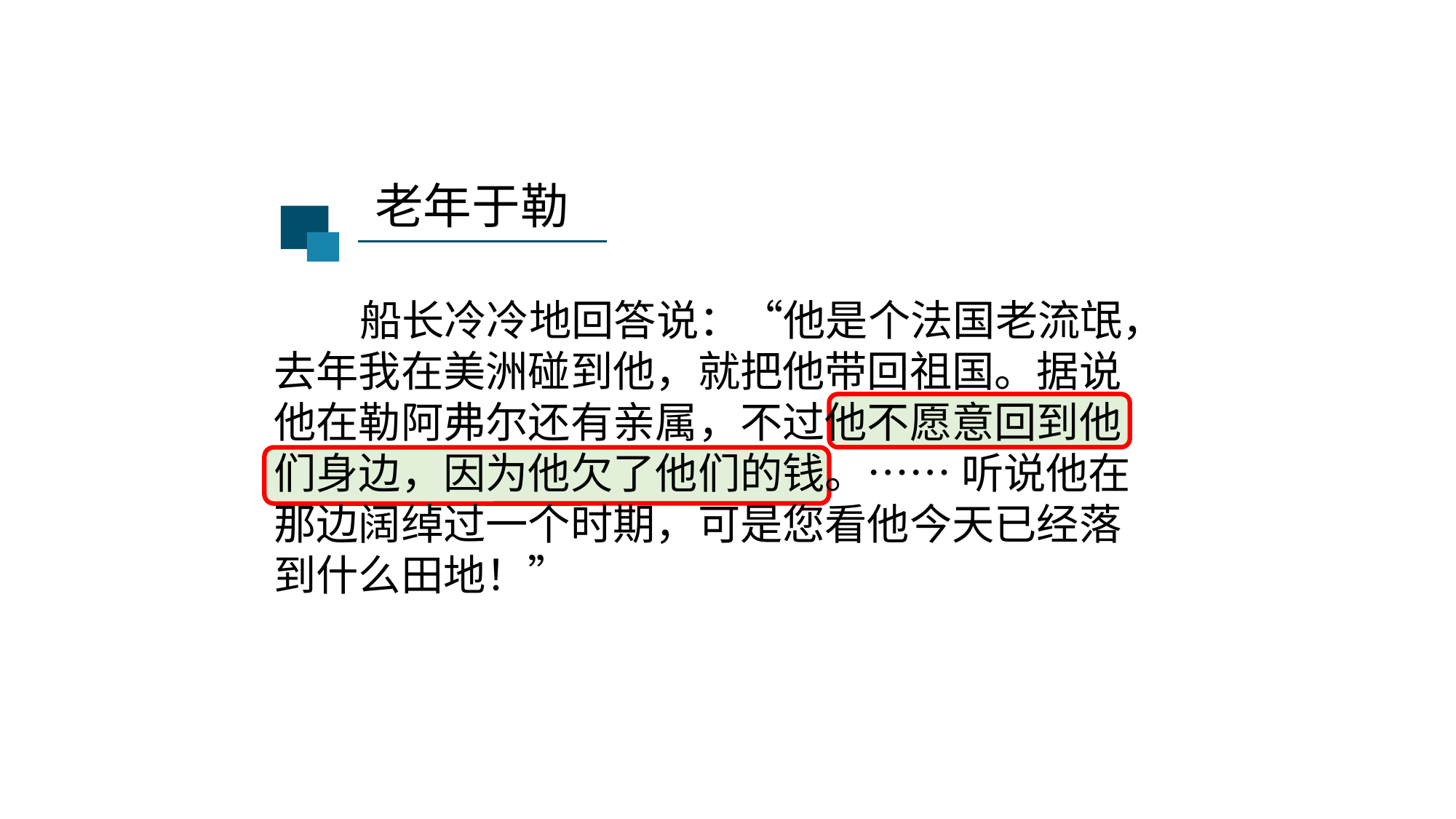

老年于勒

        船长冷冷地回答说：“他是个法国老流氓，去年我在美洲碰到他，就把他带回祖国。据说他在勒阿弗尔还有亲属，不过他不愿意回到他们身边，因为他欠了他们的钱。…… 听说他在那边阔绰过一个时期，可是您看他今天已经落到什么田地！”